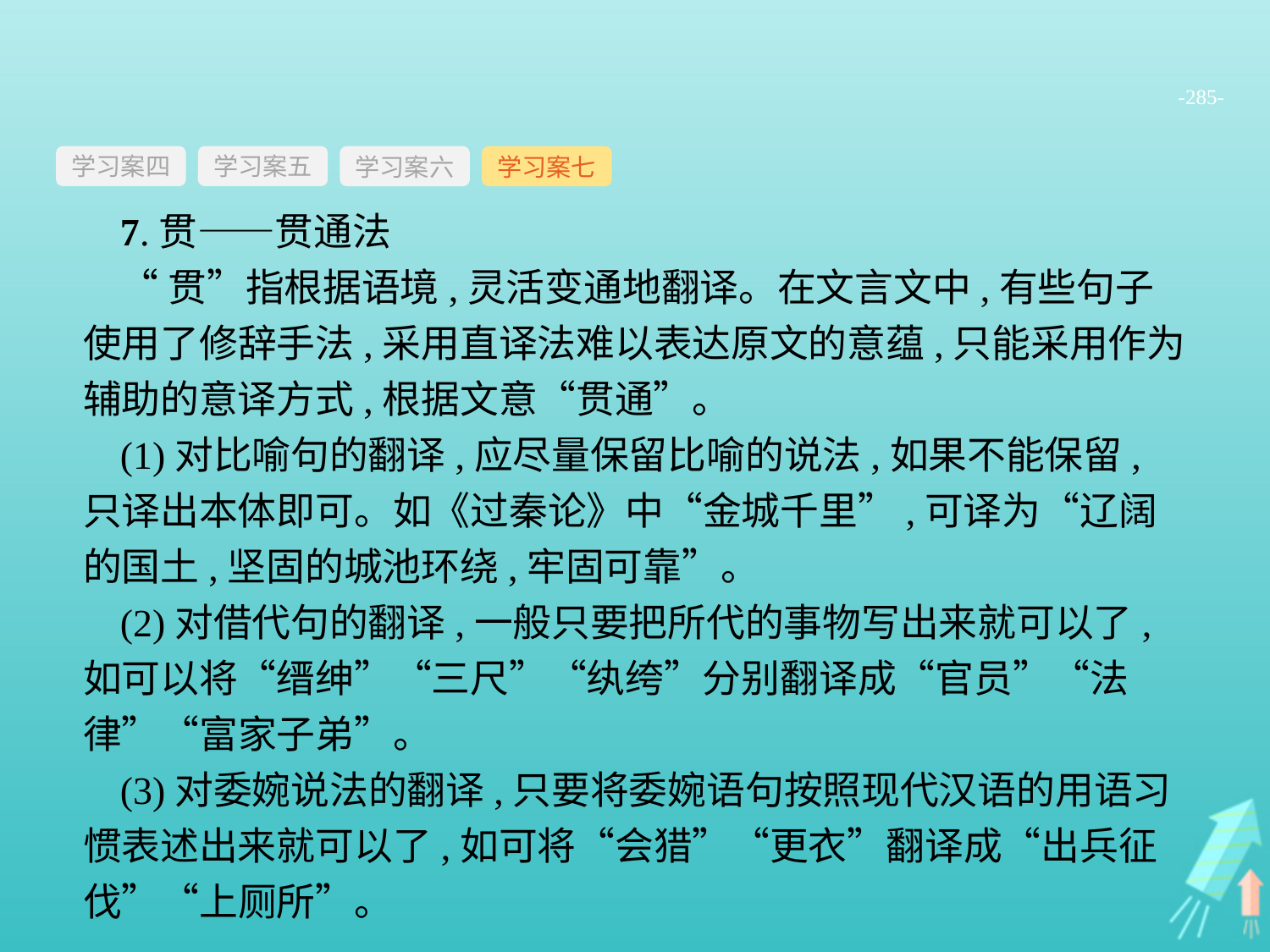

-285-
学习案四
学习案六
学习案七
学习案五
7.贯——贯通法
“贯”指根据语境,灵活变通地翻译。在文言文中,有些句子使用了修辞手法,采用直译法难以表达原文的意蕴,只能采用作为辅助的意译方式,根据文意“贯通”。
(1)对比喻句的翻译,应尽量保留比喻的说法,如果不能保留,只译出本体即可。如《过秦论》中“金城千里”,可译为“辽阔的国土,坚固的城池环绕,牢固可靠”。
(2)对借代句的翻译,一般只要把所代的事物写出来就可以了,如可以将“缙绅”“三尺”“纨绔”分别翻译成“官员”“法律”“富家子弟”。
(3)对委婉说法的翻译,只要将委婉语句按照现代汉语的用语习惯表述出来就可以了,如可将“会猎”“更衣”翻译成“出兵征伐”“上厕所”。